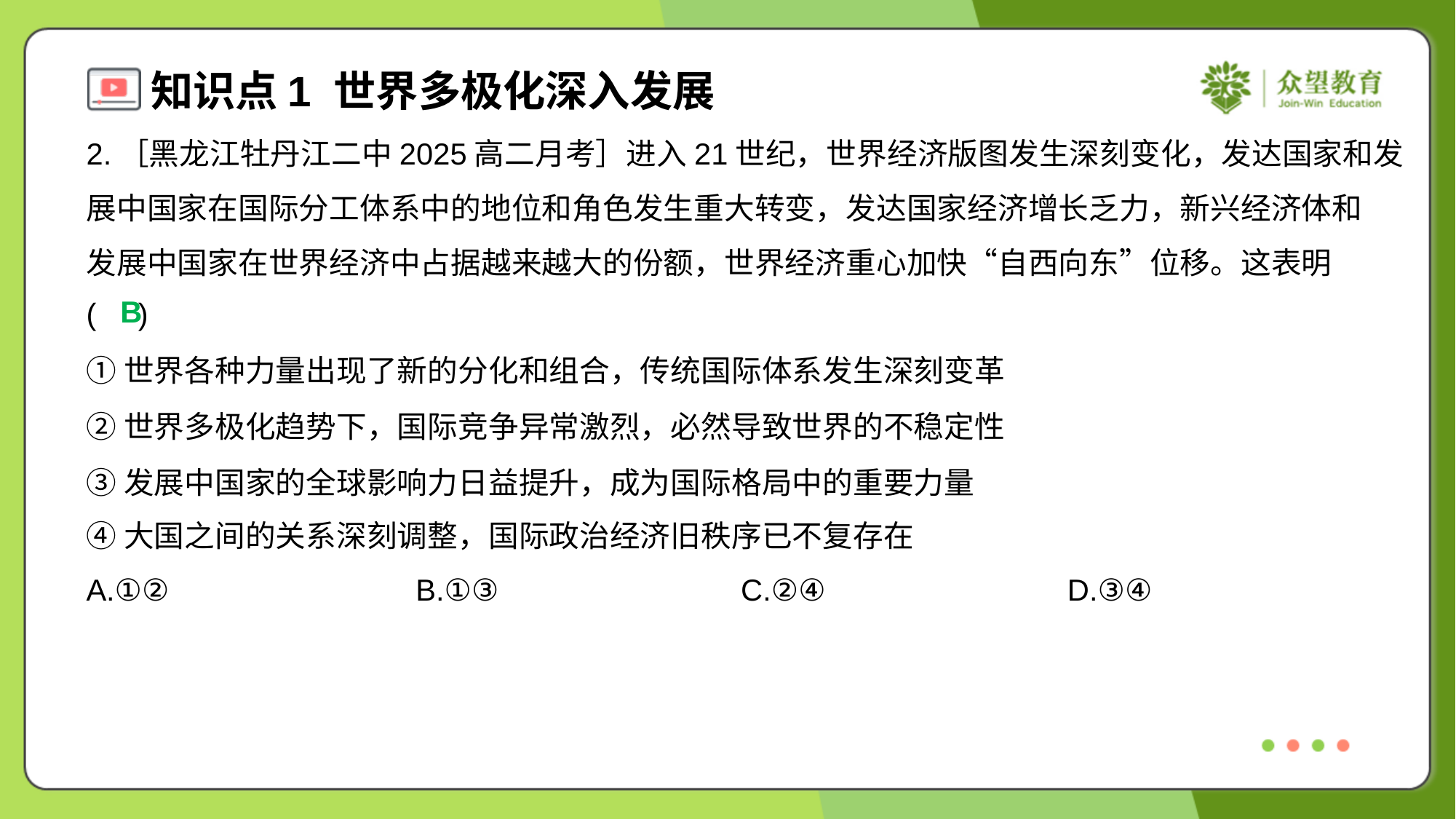

2.［黑龙江牡丹江二中2025高二月考］进入21世纪，世界经济版图发生深刻变化，发达国家和发
展中国家在国际分工体系中的地位和角色发生重大转变，发达国家经济增长乏力，新兴经济体和
发展中国家在世界经济中占据越来越大的份额，世界经济重心加快“自西向东”位移。这表明
(     )
B
①世界各种力量出现了新的分化和组合，传统国际体系发生深刻变革
②世界多极化趋势下，国际竞争异常激烈，必然导致世界的不稳定性
③发展中国家的全球影响力日益提升，成为国际格局中的重要力量
④大国之间的关系深刻调整，国际政治经济旧秩序已不复存在
A.①②	B.①③	C.②④	D.③④